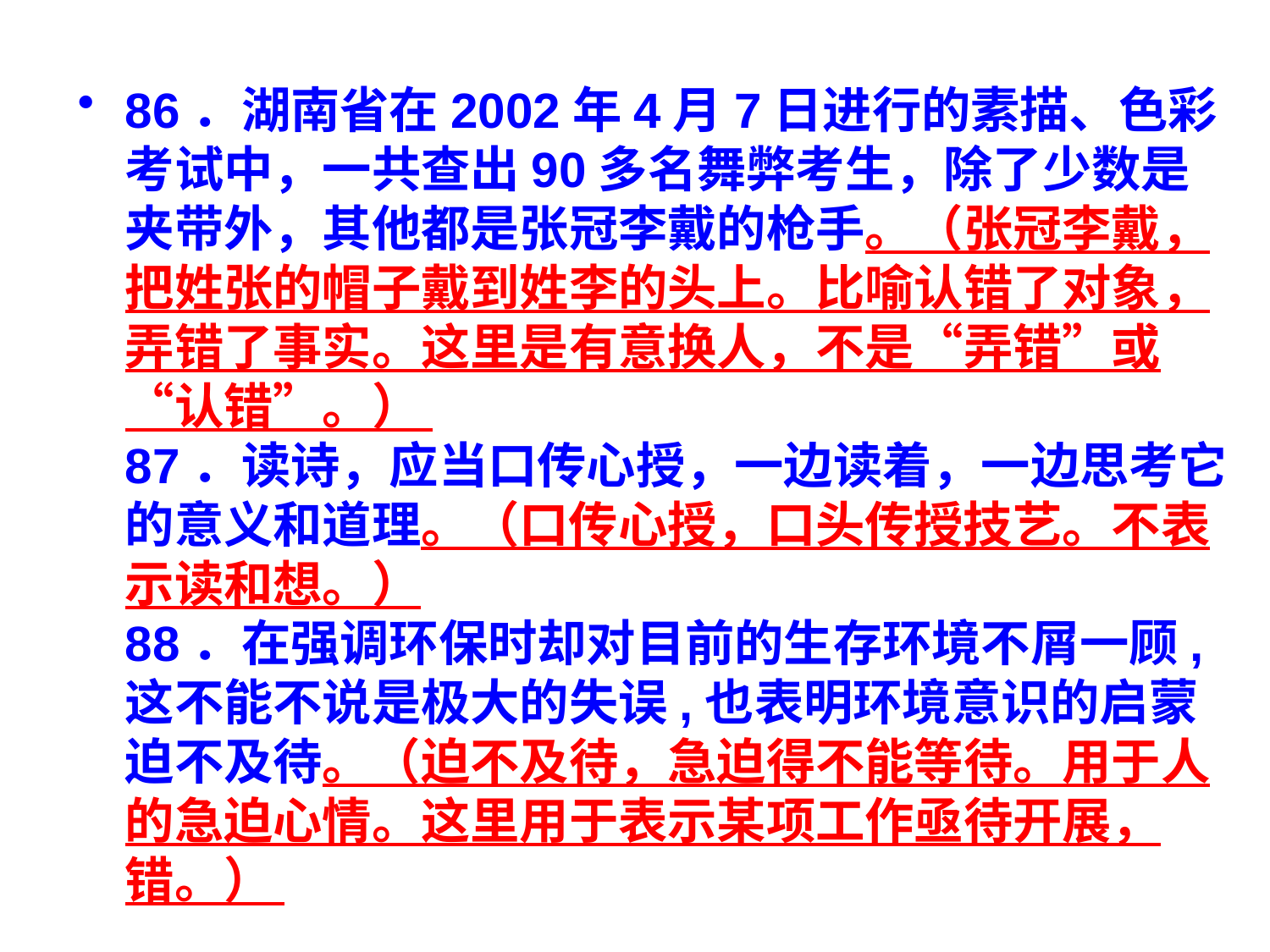

86．湖南省在2002年4月7日进行的素描、色彩考试中，一共查出90多名舞弊考生，除了少数是夹带外，其他都是张冠李戴的枪手。（张冠李戴，把姓张的帽子戴到姓李的头上。比喻认错了对象，弄错了事实。这里是有意换人，不是“弄错”或“认错”。） 
87．读诗，应当口传心授，一边读着，一边思考它的意义和道理。（口传心授，口头传授技艺。不表示读和想。）
88．在强调环保时却对目前的生存环境不屑一顾,这不能不说是极大的失误,也表明环境意识的启蒙迫不及待。（迫不及待，急迫得不能等待。用于人的急迫心情。这里用于表示某项工作亟待开展，错。）